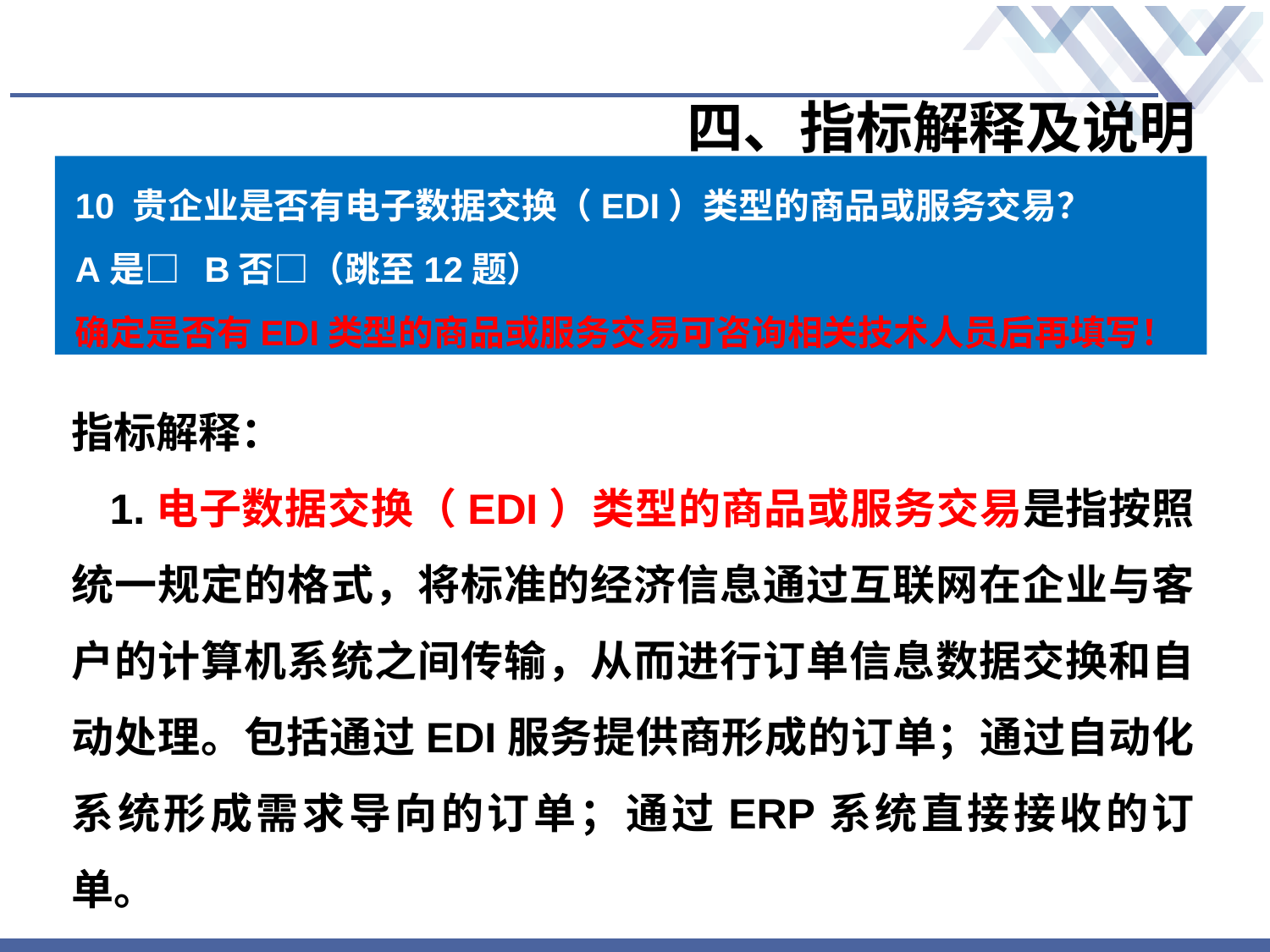

# 四、指标解释及说明
10 贵企业是否有电子数据交换（EDI）类型的商品或服务交易？
A是□  B否□（跳至12题）
确定是否有EDI类型的商品或服务交易可咨询相关技术人员后再填写！

指标解释：
   1.电子数据交换（EDI）类型的商品或服务交易是指按照统一规定的格式，将标准的经济信息通过互联网在企业与客户的计算机系统之间传输，从而进行订单信息数据交换和自动处理。包括通过EDI服务提供商形成的订单；通过自动化系统形成需求导向的订单；通过ERP系统直接接收的订单。